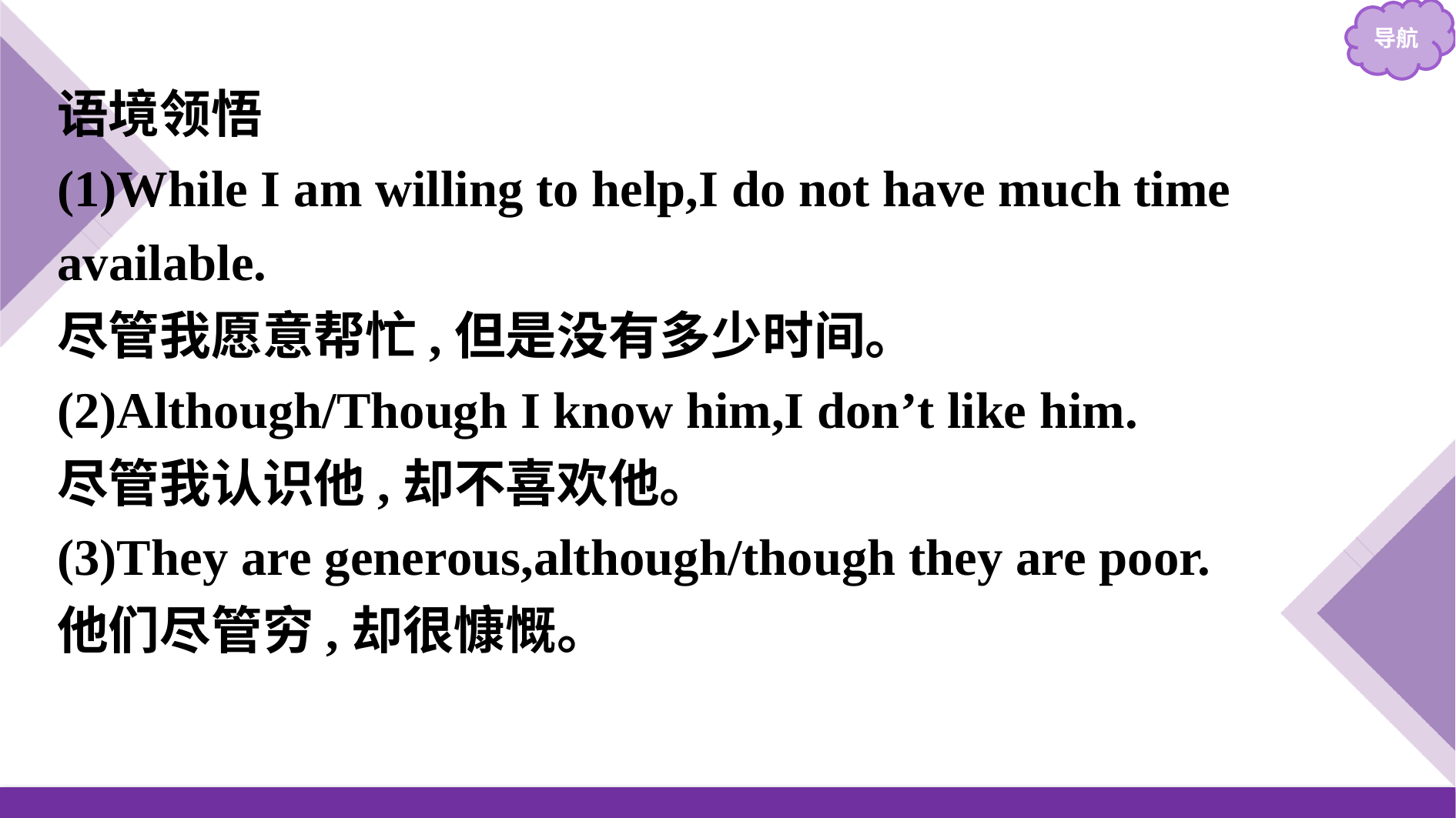

语境领悟
(1)While I am willing to help,I do not have much time available.
尽管我愿意帮忙,但是没有多少时间。
(2)Although/Though I know him,I don’t like him.
尽管我认识他,却不喜欢他。
(3)They are generous,although/though they are poor.
他们尽管穷,却很慷慨。